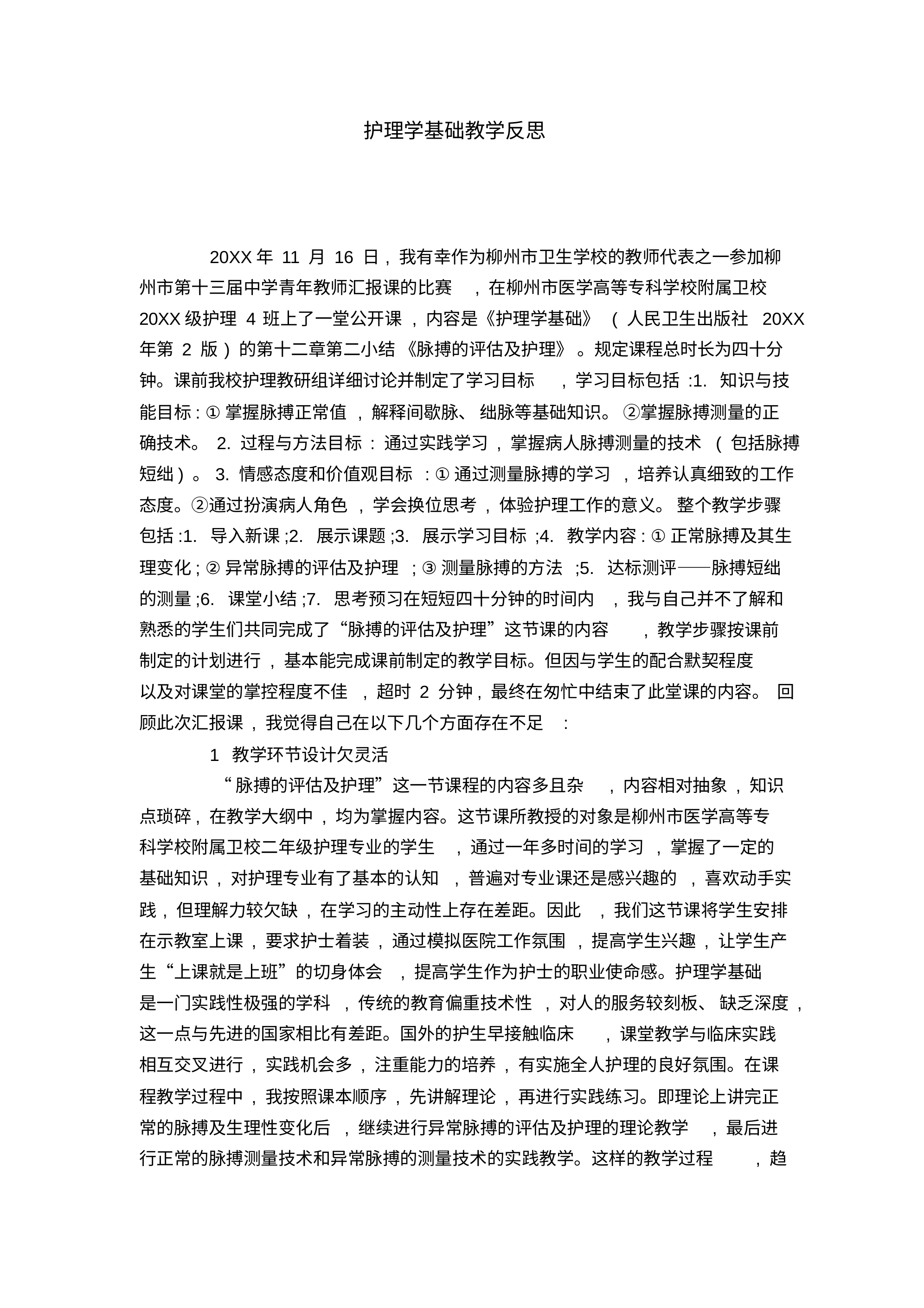

护理学基础教学反思
20XX年 11 月 16 日, 我有幸作为柳州市卫生学校的教师代表之一参加柳
州市第十三届中学青年教师汇报课的比赛 , 在柳州市医学高等专科学校附属卫校
20XX级护理 4班上了一堂公开课 , 内容是《护理学基础》 ( 人民卫生出版社 20XX
年第 2 版) 的第十二章第二小结 《脉搏的评估及护理》 。规定课程总时长为四十分
钟。课前我校护理教研组详细讨论并制定了学习目标 , 学习目标包括 :1. 知识与技
能目标: ①掌握脉搏正常值 , 解释间歇脉、 绌脉等基础知识。 ②掌握脉搏测量的正
确技术。 2. 过程与方法目标 : 通过实践学习 , 掌握病人脉搏测量的技术 ( 包括脉搏
短绌) 。3. 情感态度和价值观目标 : ①通过测量脉搏的学习 , 培养认真细致的工作
态度。②通过扮演病人角色 , 学会换位思考 , 体验护理工作的意义。 整个教学步骤
包括:1. 导入新课;2. 展示课题;3. 展示学习目标 ;4. 教学内容: ①正常脉搏及其生
理变化; ②异常脉搏的评估及护理 ; ③测量脉搏的方法 ;5. 达标测评——脉搏短绌
的测量;6. 课堂小结;7. 思考预习在短短四十分钟的时间内 , 我与自己并不了解和
, 教学步骤按课前
熟悉的学生们共同完成了“脉搏的评估及护理”这节课的内容
制定的计划进行 , 基本能完成课前制定的教学目标。但因与学生的配合默契程度
以及对课堂的掌控程度不佳 , 超时 2 分钟, 最终在匆忙中结束了此堂课的内容。 回
顾此次汇报课 , 我觉得自己在以下几个方面存在不足 :
1 教学环节设计欠灵活
“脉搏的评估及护理”这一节课程的内容多且杂 , 内容相对抽象 , 知识
点琐碎, 在教学大纲中 , 均为掌握内容。这节课所教授的对象是柳州市医学高等专
科学校附属卫校二年级护理专业的学生 , 通过一年多时间的学习 , 掌握了一定的
基础知识 , 对护理专业有了基本的认知 , 普遍对专业课还是感兴趣的 , 喜欢动手实
践, 但理解力较欠缺 , 在学习的主动性上存在差距。因此 , 我们这节课将学生安排
在示教室上课 , 要求护士着装 , 通过模拟医院工作氛围 , 提高学生兴趣 , 让学生产
生“上课就是上班”的切身体会 , 提高学生作为护士的职业使命感。护理学基础
是一门实践性极强的学科 , 传统的教育偏重技术性 , 对人的服务较刻板、 缺乏深度 ,
, 课堂教学与临床实践
这一点与先进的国家相比有差距。国外的护生早接触临床
相互交叉进行 , 实践机会多 , 注重能力的培养 , 有实施全人护理的良好氛围。在课
程教学过程中 , 我按照课本顺序 , 先讲解理论 , 再进行实践练习。即理论上讲完正
常的脉搏及生理性变化后 , 继续进行异常脉搏的评估及护理的理论教学 , 最后进
, 趋
行正常的脉搏测量技术和异常脉搏的测量技术的实践教学。这样的教学过程